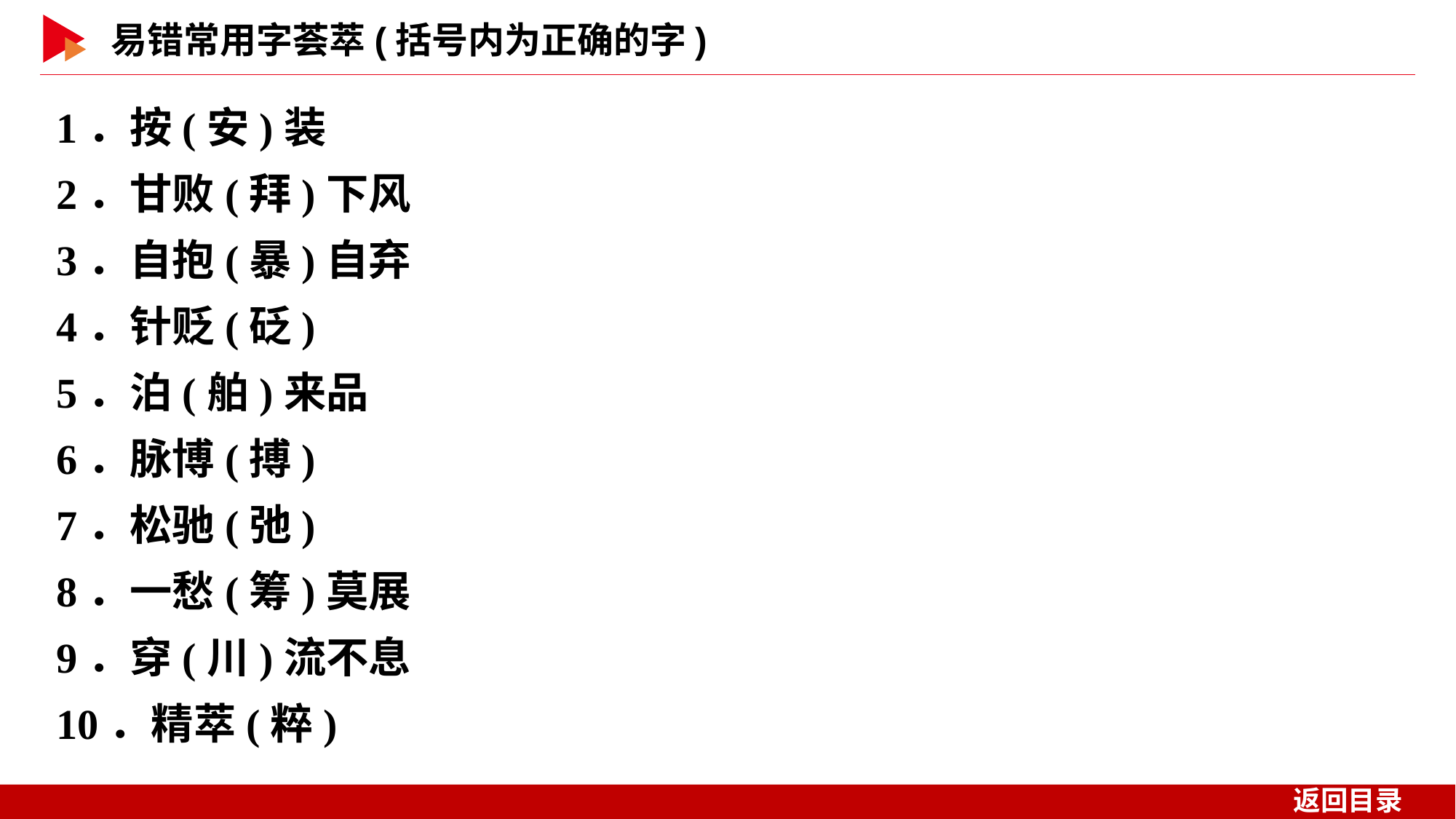

1．按(安)装
2．甘败(拜)下风
3．自抱(暴)自弃
4．针贬(砭)
5．泊(舶)来品
6．脉博(搏)
7．松驰(弛)
8．一愁(筹)莫展
9．穿(川)流不息
10．精萃(粹)